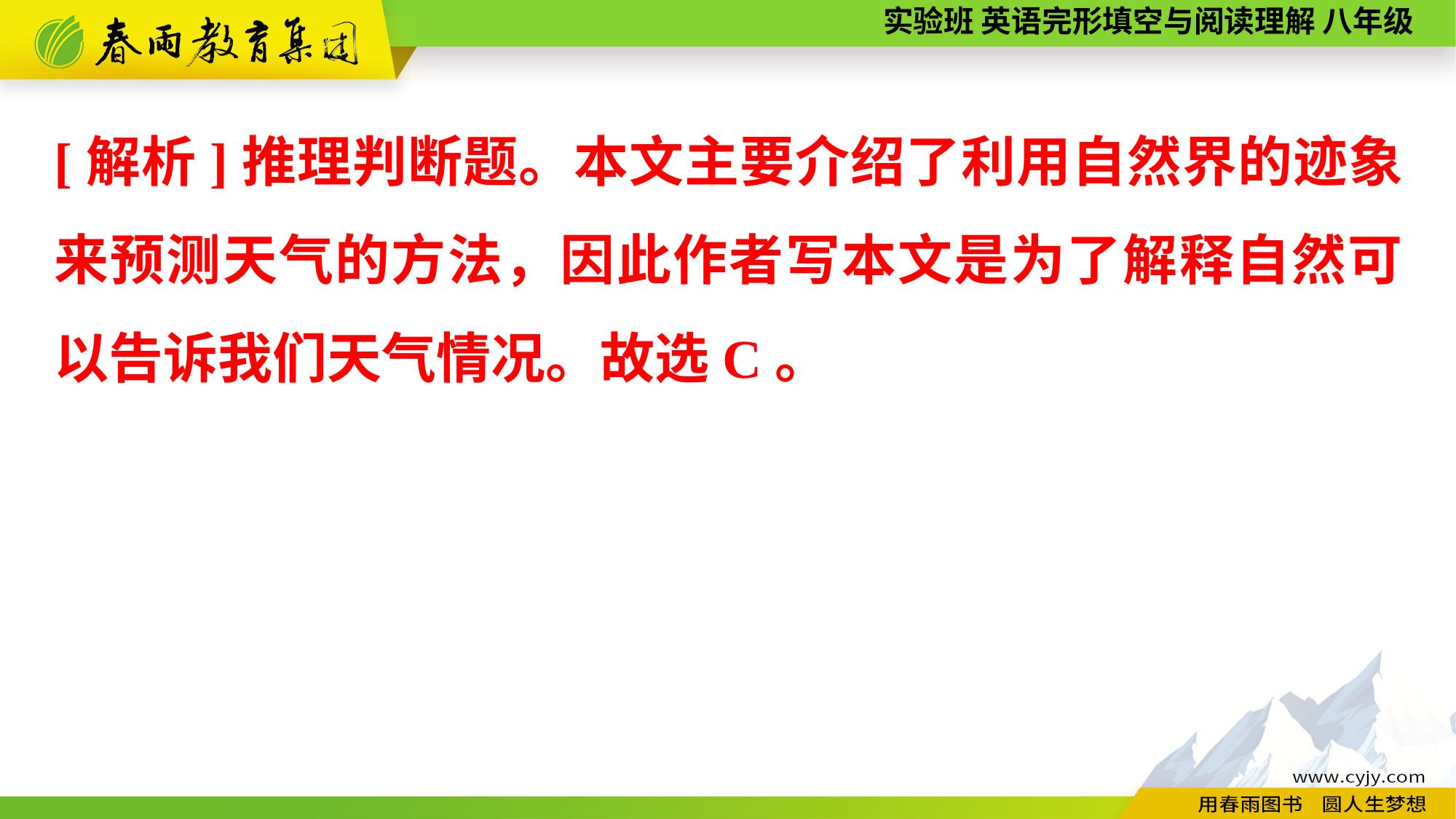

[解析]推理判断题。本文主要介绍了利用自然界的迹象来预测天气的方法，因此作者写本文是为了解释自然可以告诉我们天气情况。故选C。